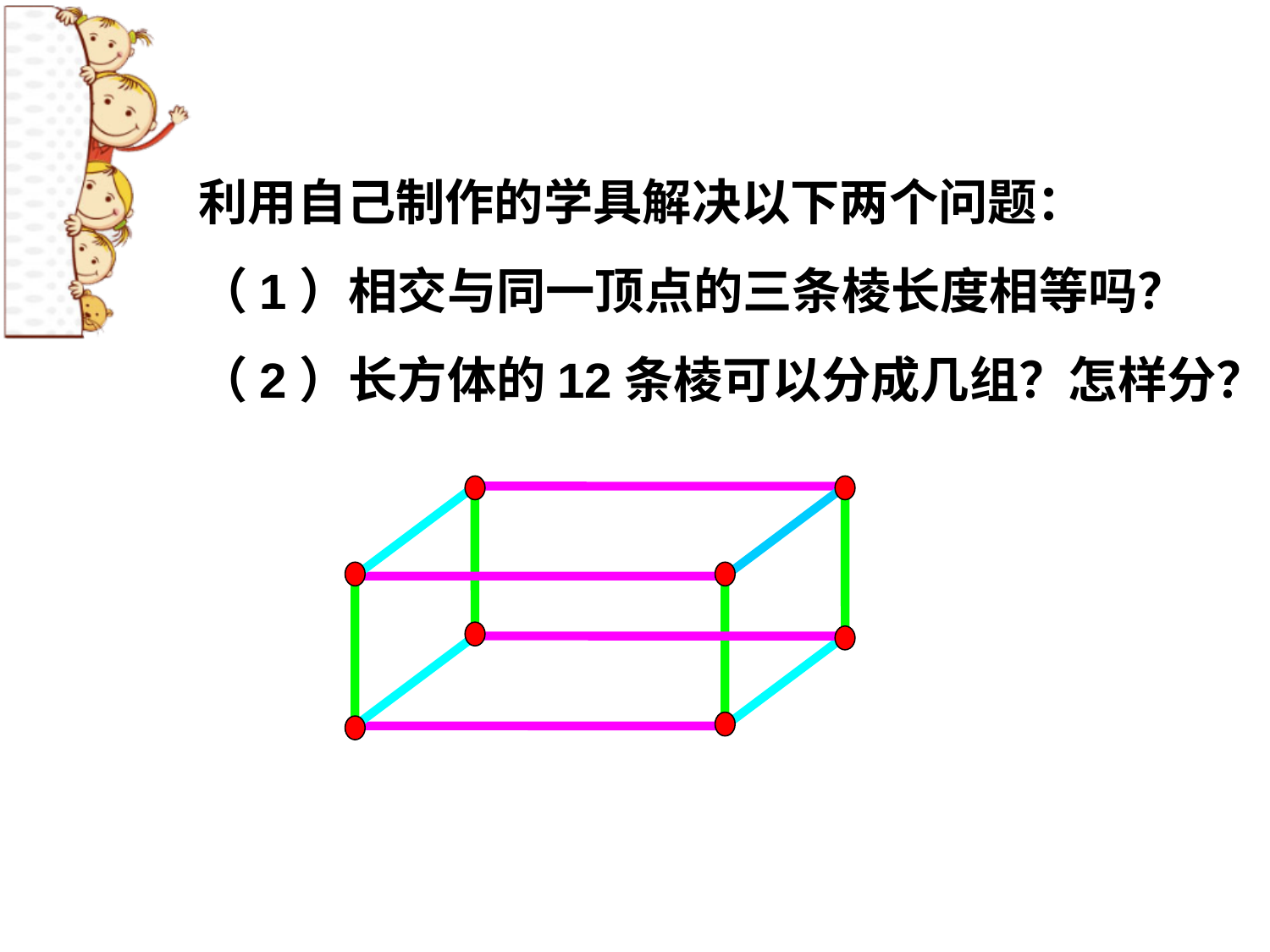

利用自己制作的学具解决以下两个问题：
（1）相交与同一顶点的三条棱长度相等吗？
（2）长方体的12条棱可以分成几组？怎样分？